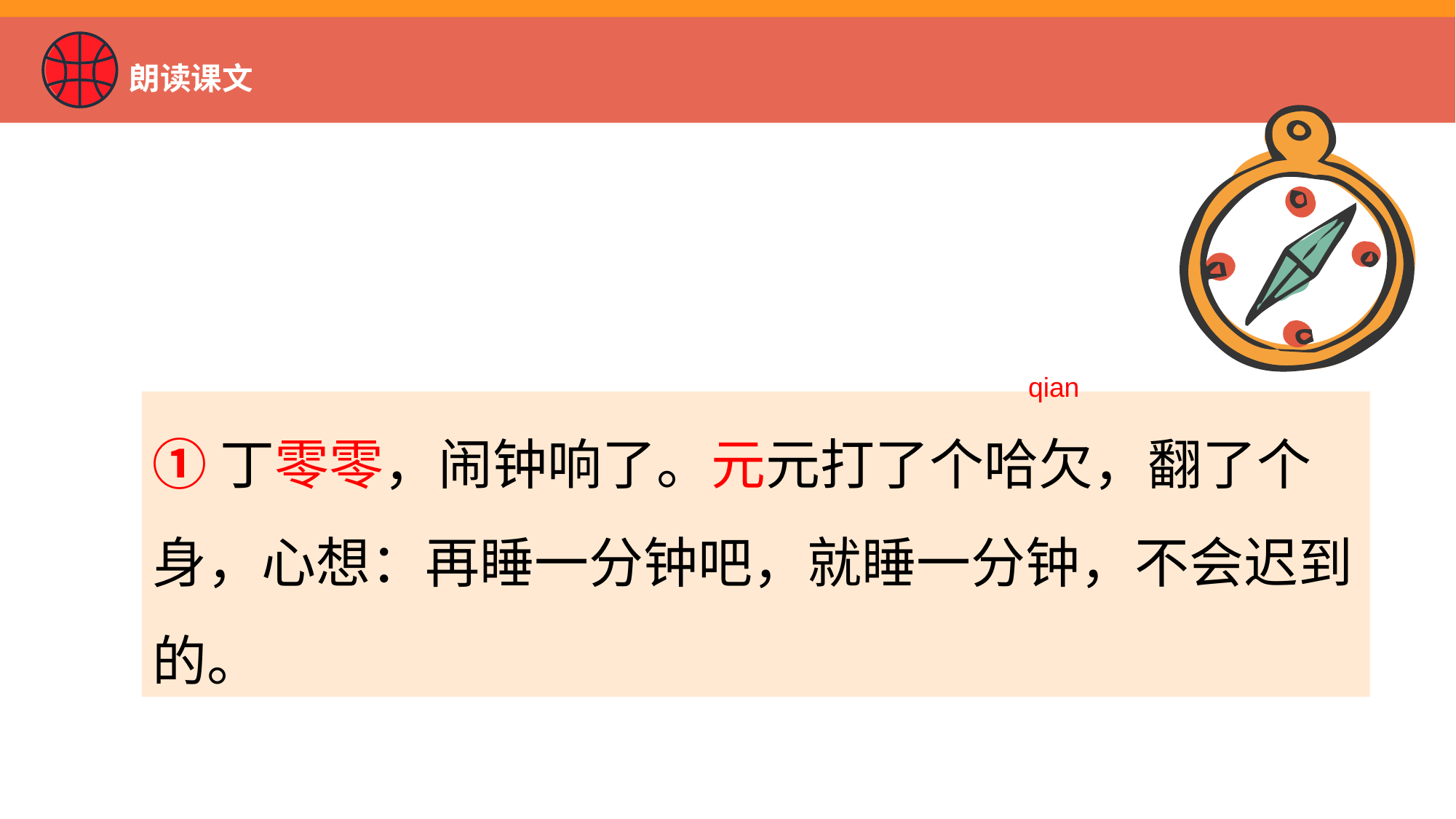

# 朗读课文

qian
①丁零零，闹钟响了。元元打了个哈欠，翻了个身，心想：再睡一分钟吧，就睡一分钟，不会迟到的。